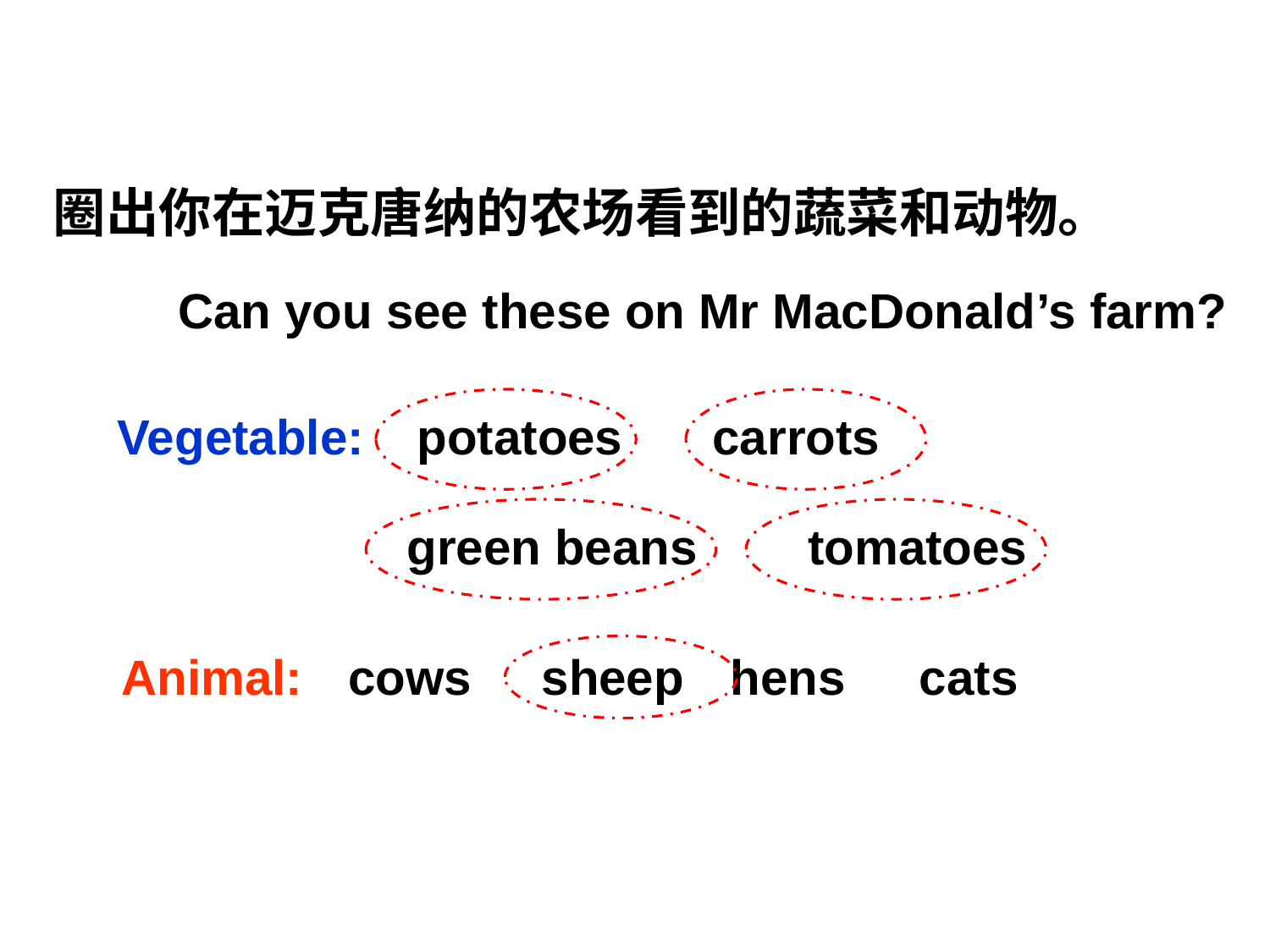

圈出你在迈克唐纳的农场看到的蔬菜和动物。
Can you see these on Mr MacDonald’s farm?

Vegetable:
potatoes
carrots

green beans
tomatoes

Animal:
cows
sheep
hens
cats